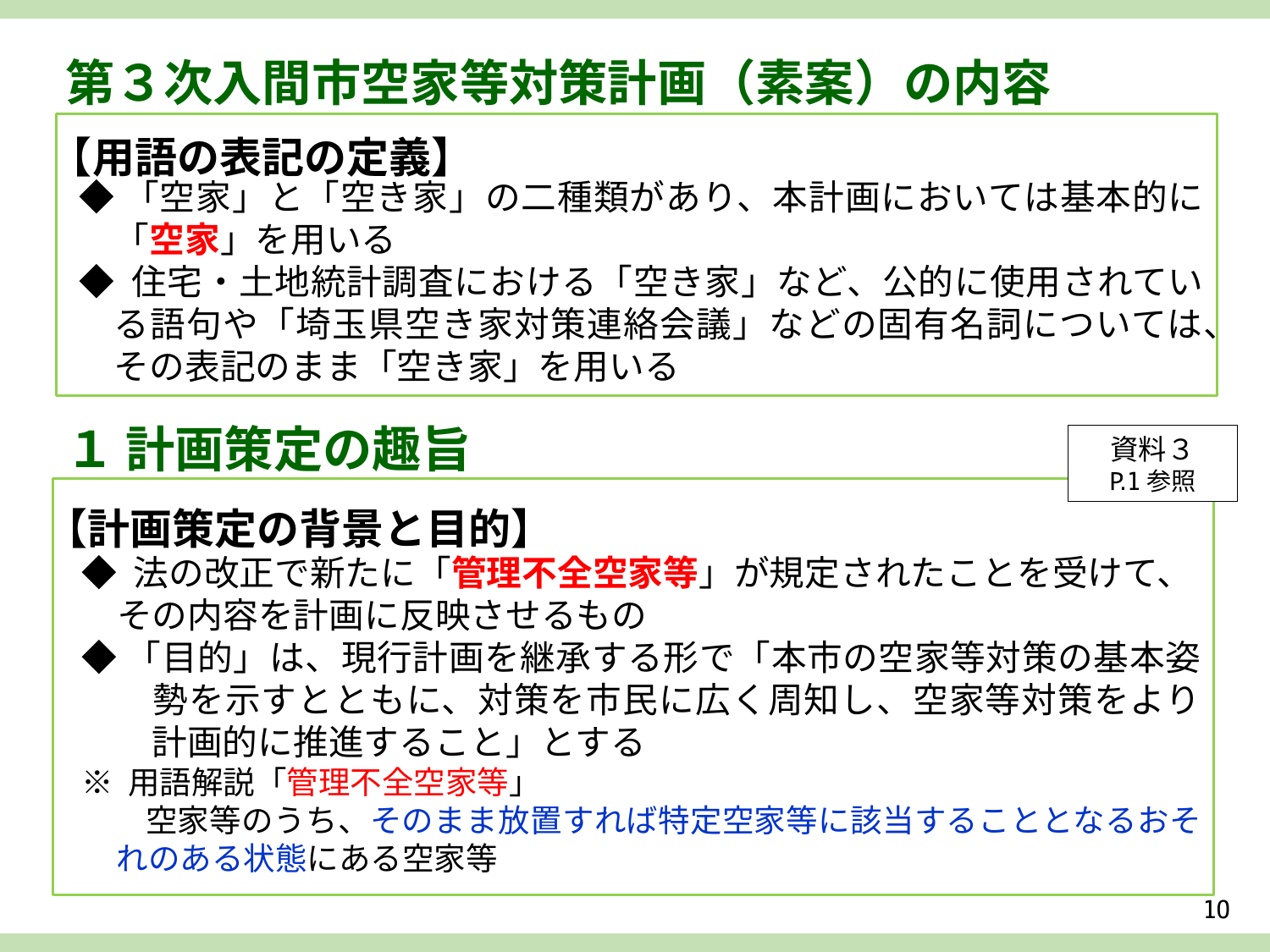

第３次入間市空家等対策計画（素案）の内容
【用語の表記の定義】

◆「空家」と「空き家」の二種類があり、本計画においては基本的に「空家」を用いる
◆ 住宅・土地統計調査における「空き家」など、公的に使用されている語句や「埼玉県空き家対策連絡会議」などの固有名詞については、その表記のまま「空き家」を用いる
１ 計画策定の趣旨
資料３
P.1参照
【計画策定の背景と目的】

◆ 法の改正で新たに「管理不全空家等」が規定されたことを受けて、
　その内容を計画に反映させるもの
◆「目的」は、現行計画を継承する形で「本市の空家等対策の基本姿　勢を示すとともに、対策を市民に広く周知し、空家等対策をより　計画的に推進すること」とする
※ 用語解説「管理不全空家等」
　　空家等のうち、そのまま放置すれば特定空家等に該当することとなるおそれのある状態にある空家等
10